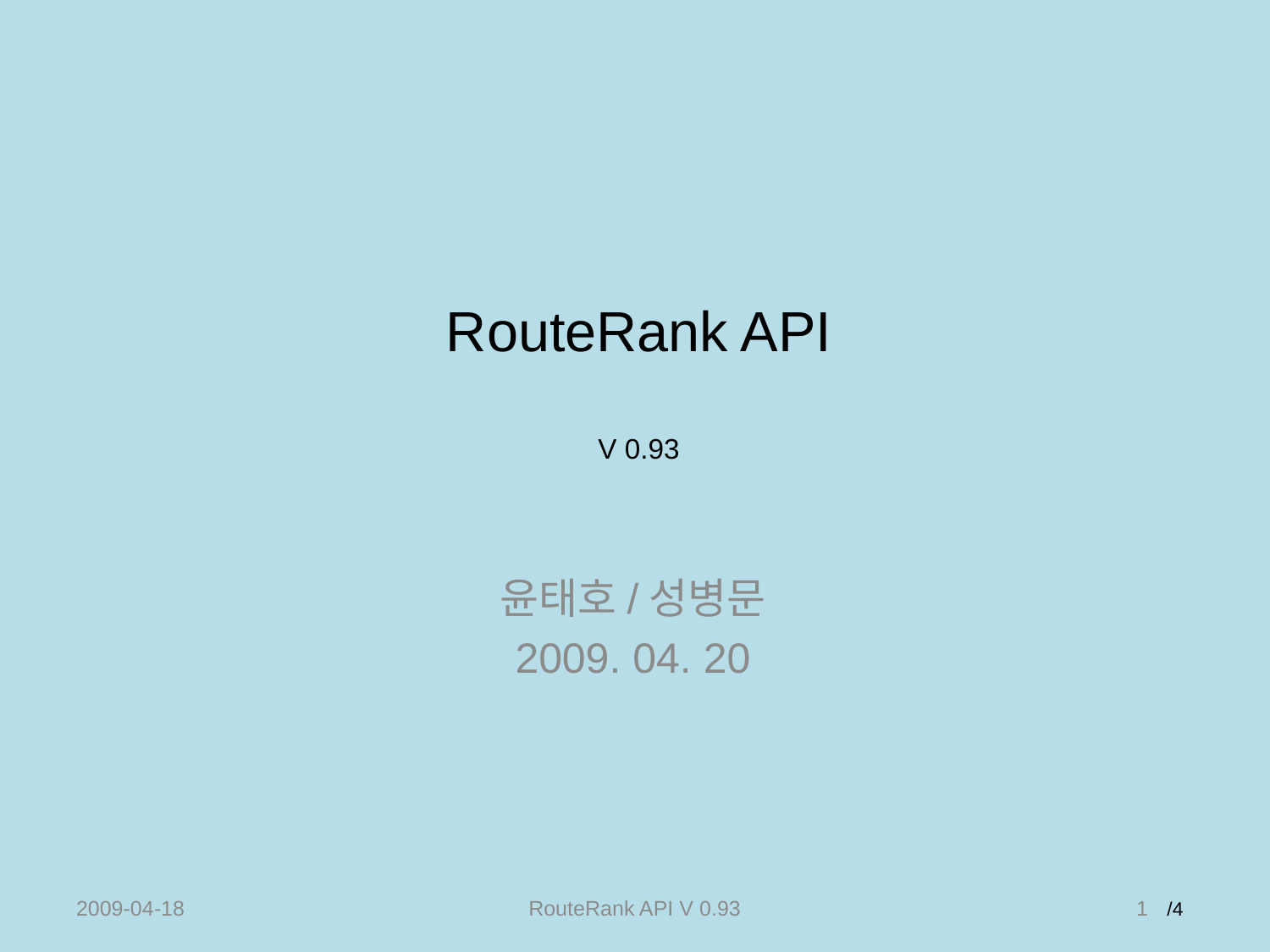

# RouteRank API V 0.93
윤태호/성병문
2009. 04. 20
2009-04-18
RouteRank API V 0.93
1